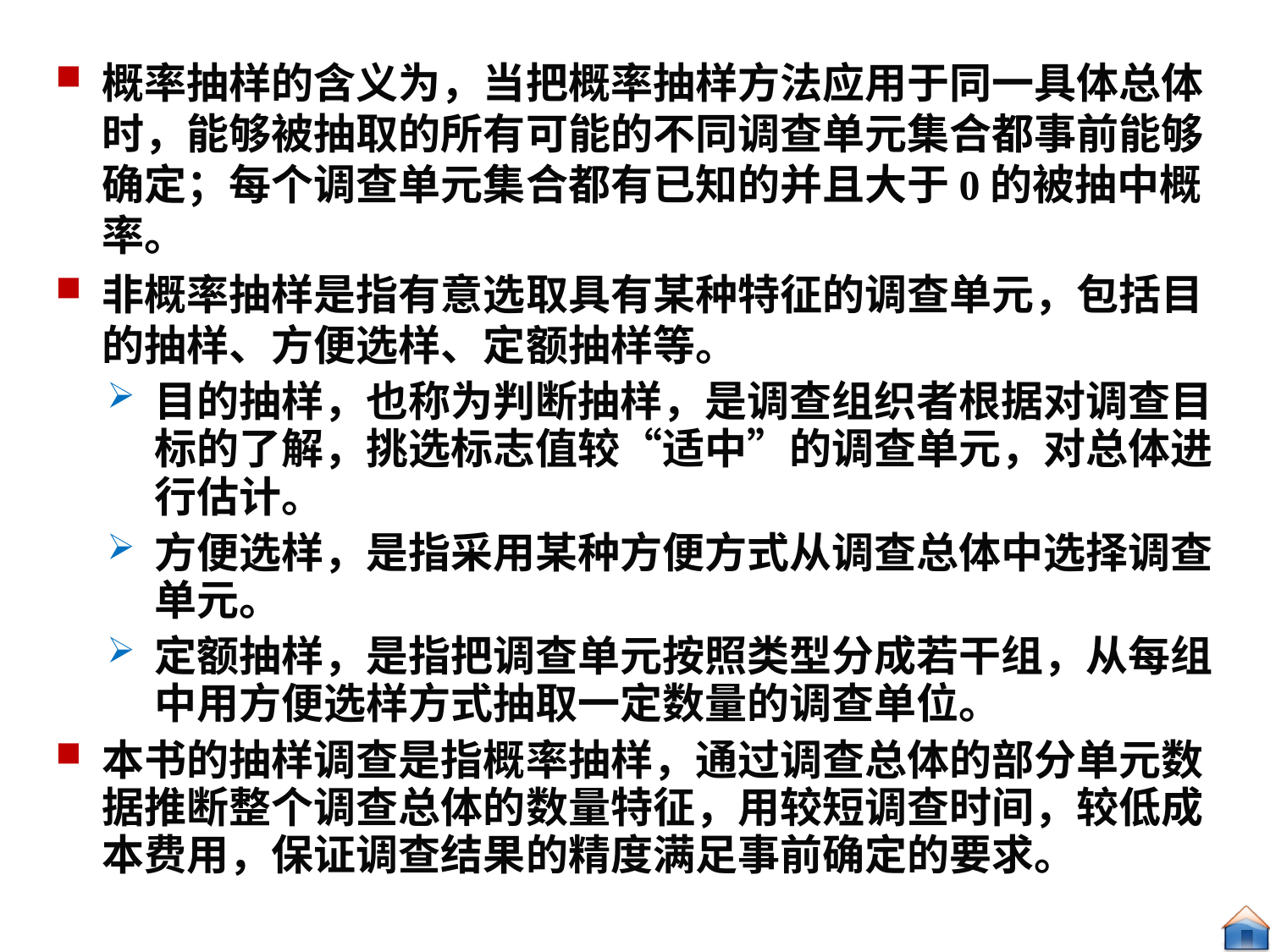

#
概率抽样的含义为，当把概率抽样方法应用于同一具体总体时，能够被抽取的所有可能的不同调查单元集合都事前能够确定；每个调查单元集合都有已知的并且大于0的被抽中概率。
非概率抽样是指有意选取具有某种特征的调查单元，包括目的抽样、方便选样、定额抽样等。
目的抽样，也称为判断抽样，是调查组织者根据对调查目标的了解，挑选标志值较“适中”的调查单元，对总体进行估计。
方便选样，是指采用某种方便方式从调查总体中选择调查单元。
定额抽样，是指把调查单元按照类型分成若干组，从每组中用方便选样方式抽取一定数量的调查单位。
本书的抽样调查是指概率抽样，通过调查总体的部分单元数据推断整个调查总体的数量特征，用较短调查时间，较低成本费用，保证调查结果的精度满足事前确定的要求。